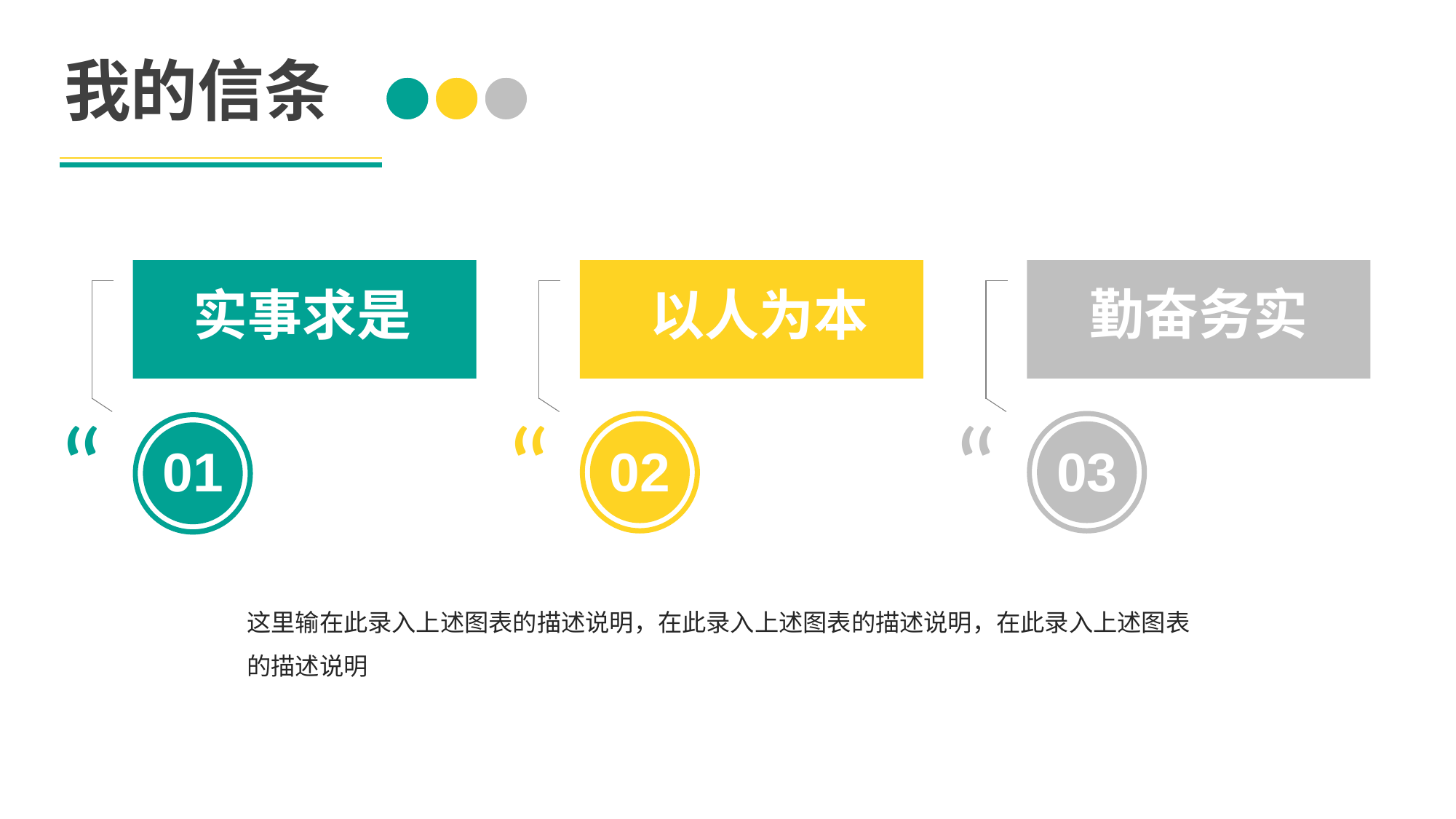

我的信条

实事求是

以人为本

勤奋务实
“
“
“

02

03

01
这里输在此录入上述图表的描述说明，在此录入上述图表的描述说明，在此录入上述图表的描述说明